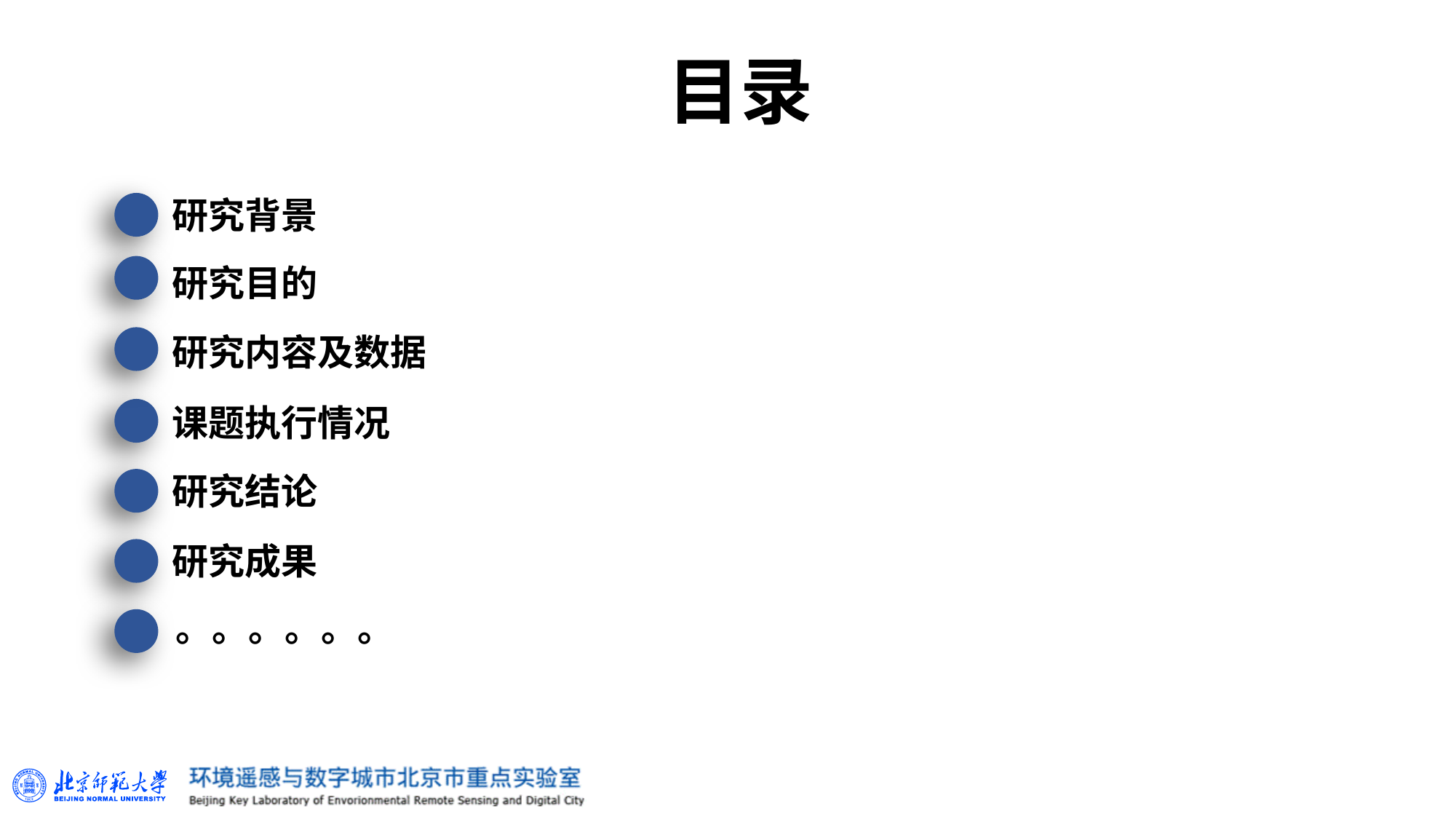

目录
研究背景

研究目的

研究内容及数据

课题执行情况

研究结论

研究成果

。。。。。。